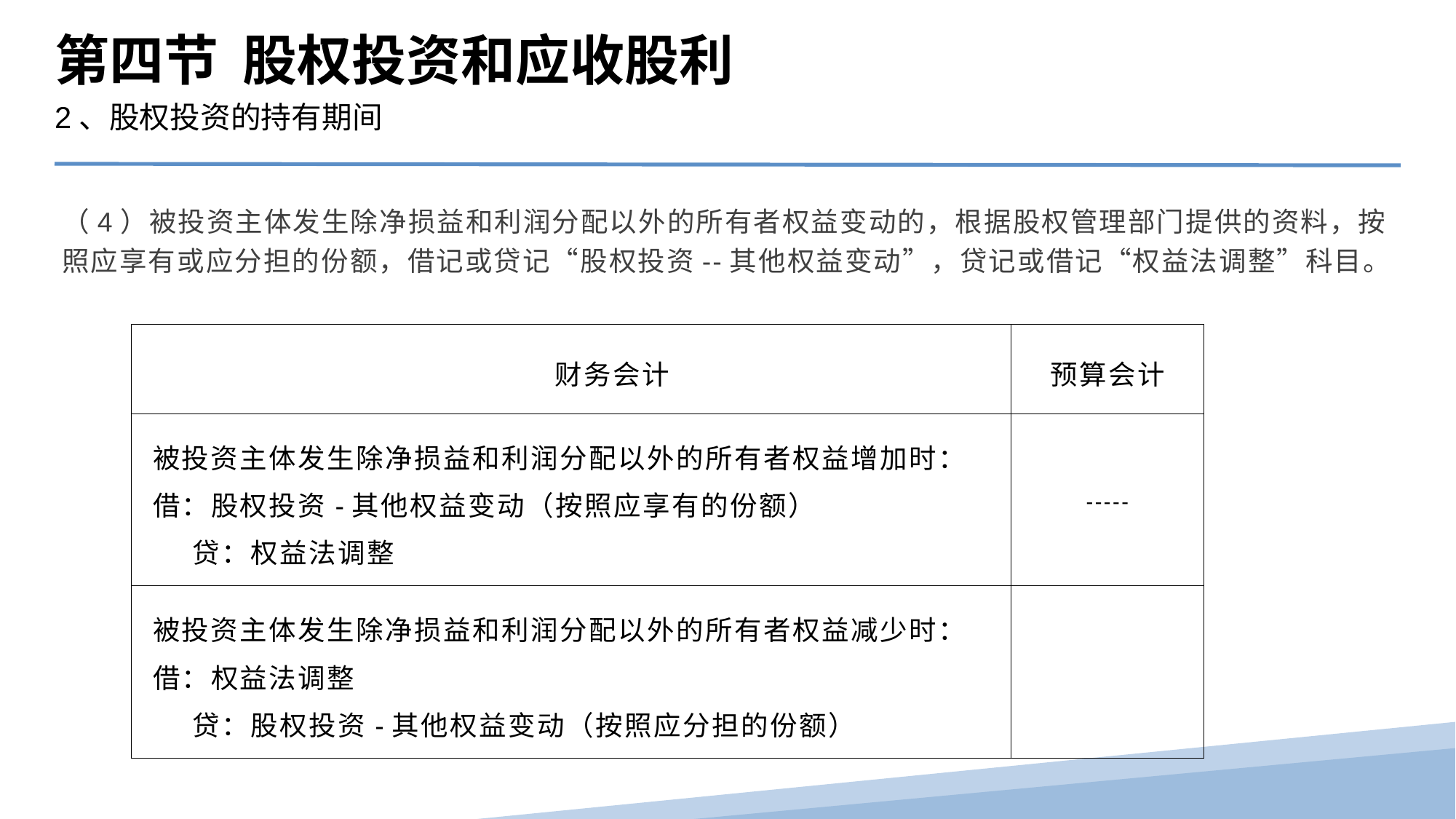

第四节  股权投资和应收股利
2、股权投资的持有期间
（4）被投资主体发生除净损益和利润分配以外的所有者权益变动的，根据股权管理部门提供的资料，按照应享有或应分担的份额，借记或贷记“股权投资--其他权益变动”，贷记或借记“权益法调整”科目。

| 财务会计 | 预算会计 |
| --- | --- |
| 被投资主体发生除净损益和利润分配以外的所有者权益增加时： 借：股权投资-其他权益变动（按照应享有的份额） 贷：权益法调整 | ----- |
| 被投资主体发生除净损益和利润分配以外的所有者权益减少时： 借：权益法调整 贷：股权投资-其他权益变动（按照应分担的份额） |  |